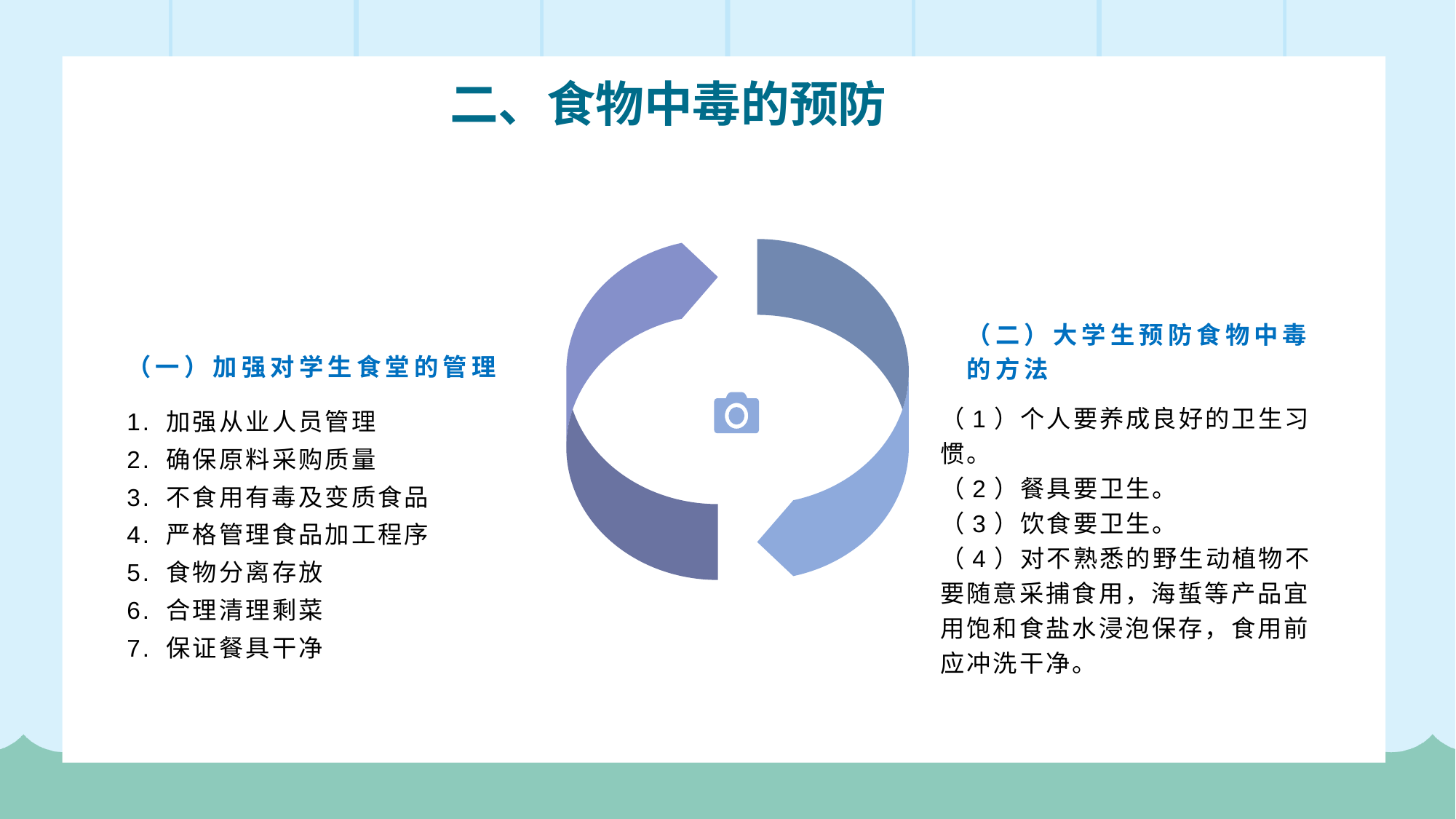

二、食物中毒的预防
（二）大学生预防食物中毒的方法

（一）加强对学生食堂的管理
1. 加强从业人员管理
2. 确保原料采购质量
3. 不食用有毒及变质食品
4. 严格管理食品加工程序
5. 食物分离存放
6. 合理清理剩菜
7. 保证餐具干净

（1）个人要养成良好的卫生习惯。
（2）餐具要卫生。
（3）饮食要卫生。
（4）对不熟悉的野生动植物不要随意采捕食用，海蜇等产品宜用饱和食盐水浸泡保存，食用前应冲洗干净。